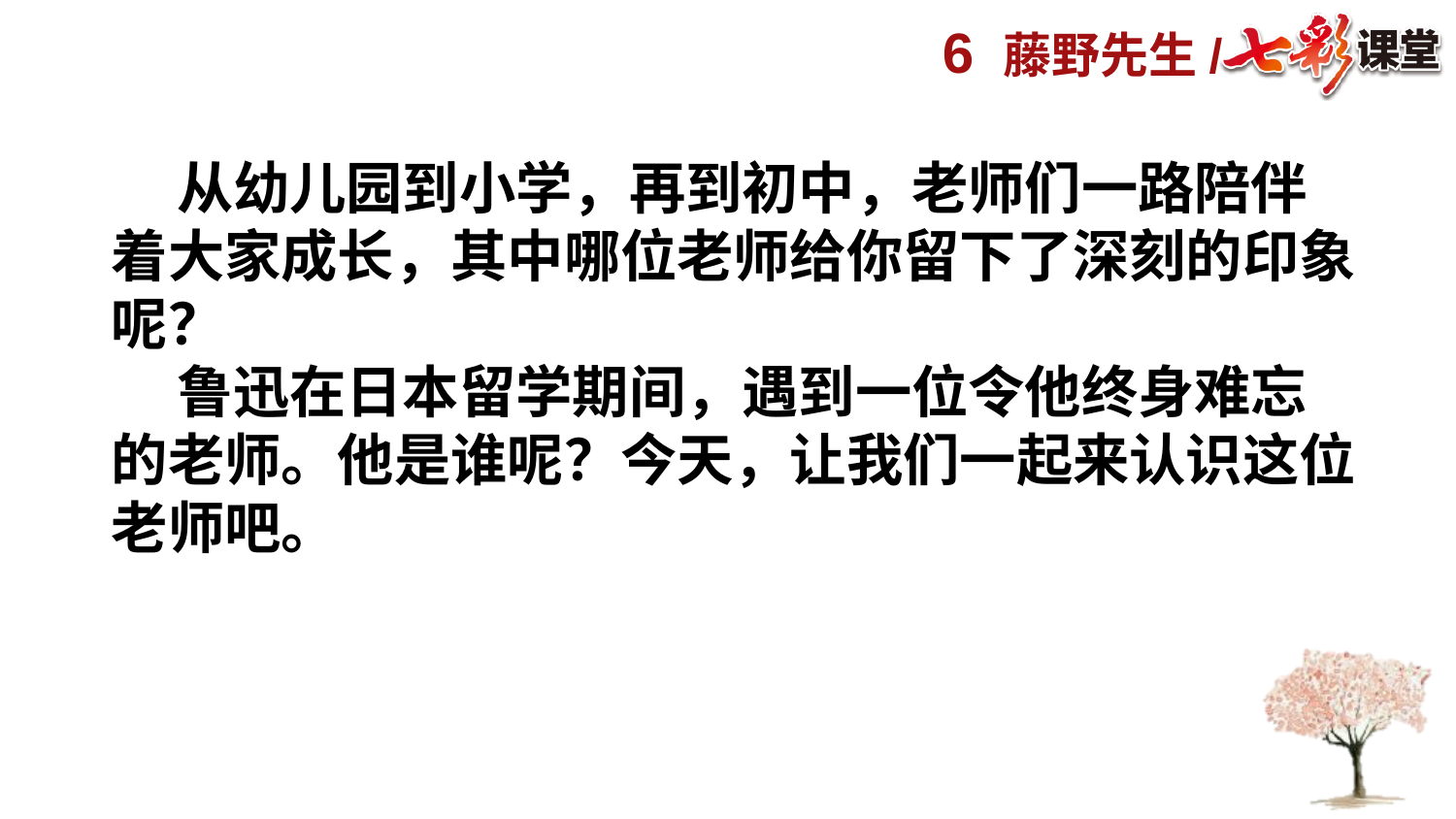

从幼儿园到小学，再到初中，老师们一路陪伴着大家成长，其中哪位老师给你留下了深刻的印象呢？
    鲁迅在日本留学期间，遇到一位令他终身难忘的老师。他是谁呢？今天，让我们一起来认识这位老师吧。